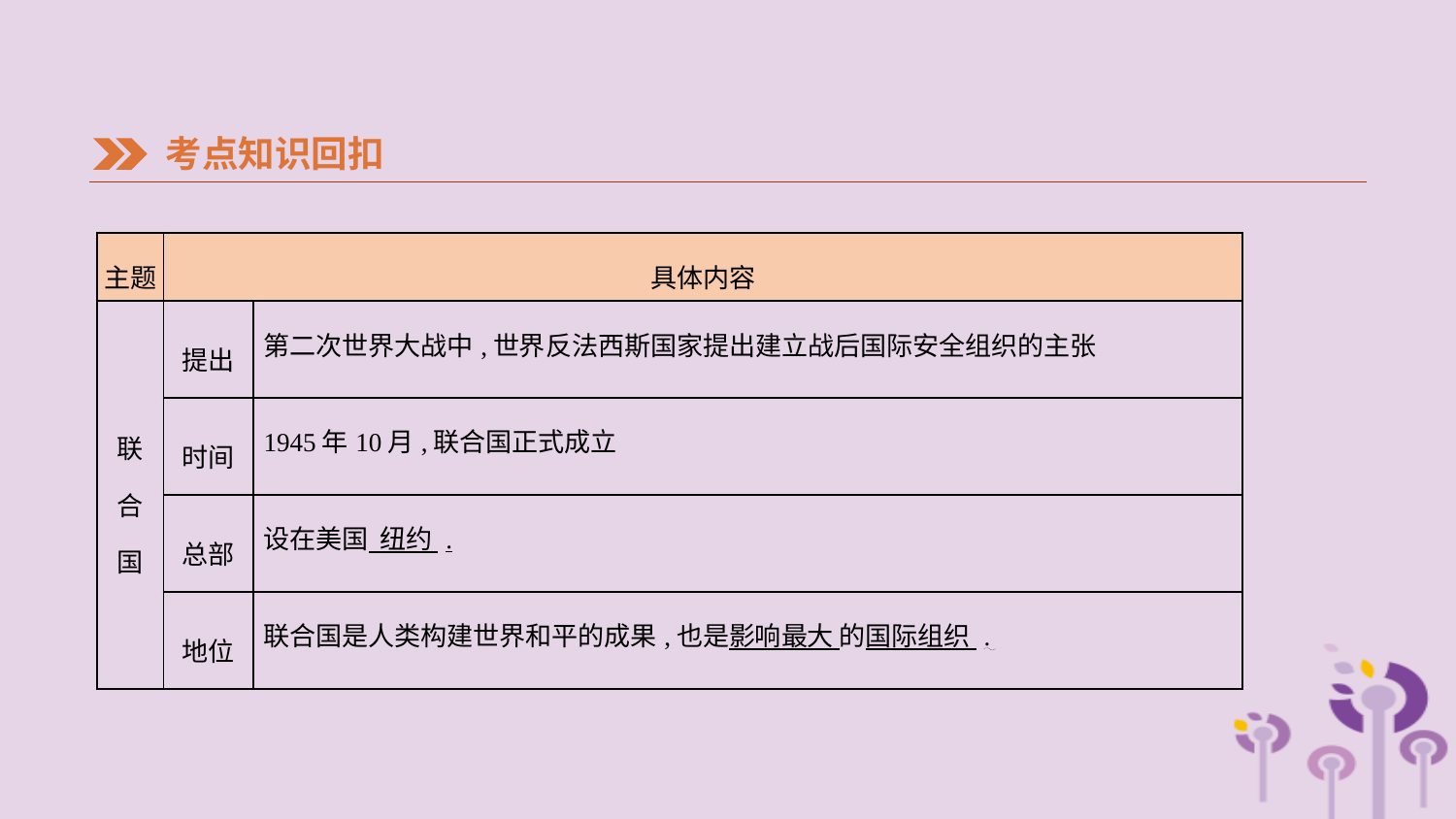

考点知识回扣

| 主题 | 具体内容 |  |
| --- | --- | --- |
| 联 合 国 | 提出 | 第二次世界大战中,世界反法西斯国家提出建立战后国际安全组织的主张 |
|  | 时间 | 1945年10月,联合国正式成立 |
|  | 总部 | 设在美国 纽约 . |
|  | 地位 | 联合国是人类构建世界和平的成果,也是影响最大 的国际组织 . |